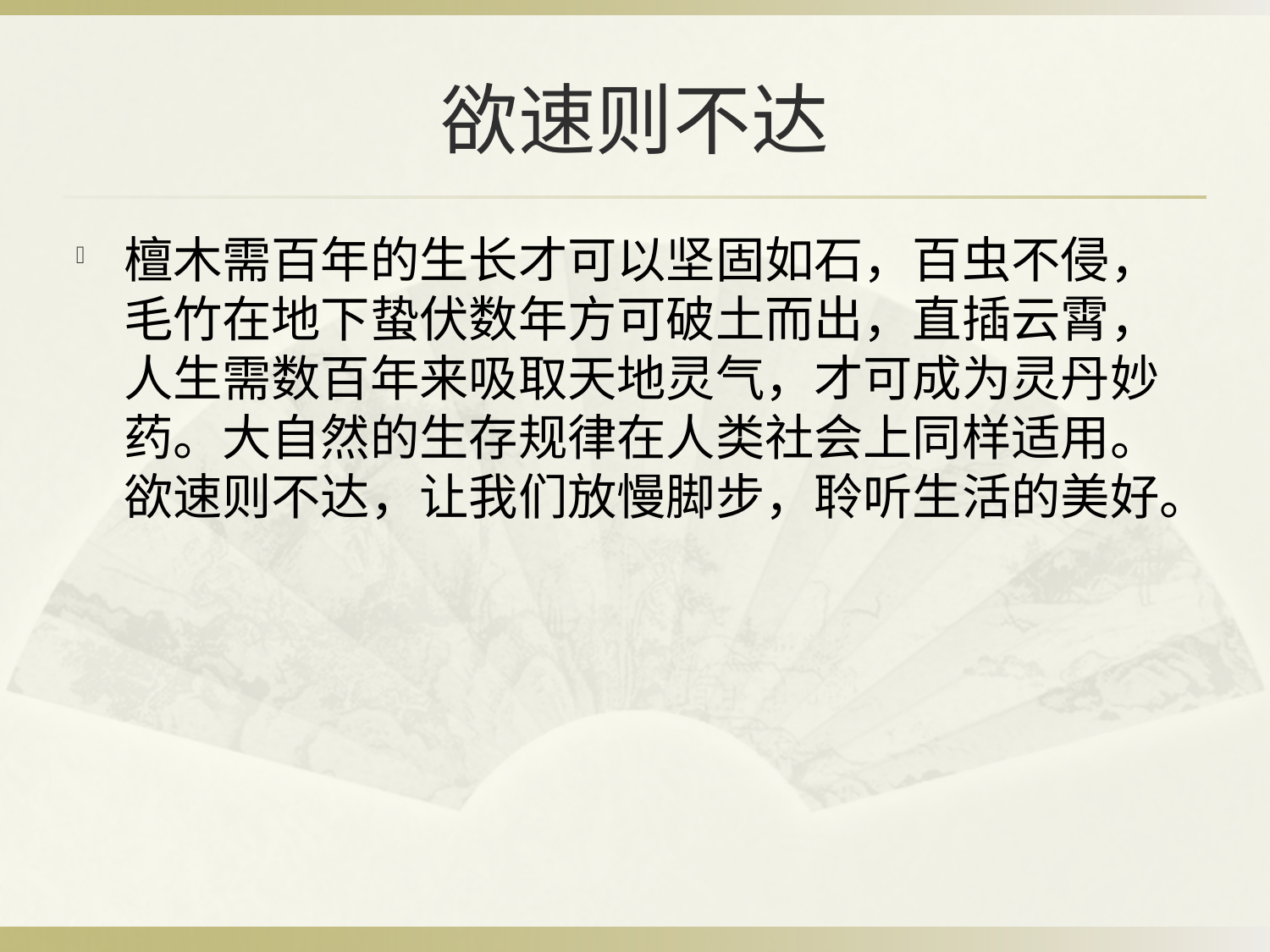

# 欲速则不达
檀木需百年的生长才可以坚固如石，百虫不侵，毛竹在地下蛰伏数年方可破土而出，直插云霄，人生需数百年来吸取天地灵气，才可成为灵丹妙药。大自然的生存规律在人类社会上同样适用。欲速则不达，让我们放慢脚步，聆听生活的美好。